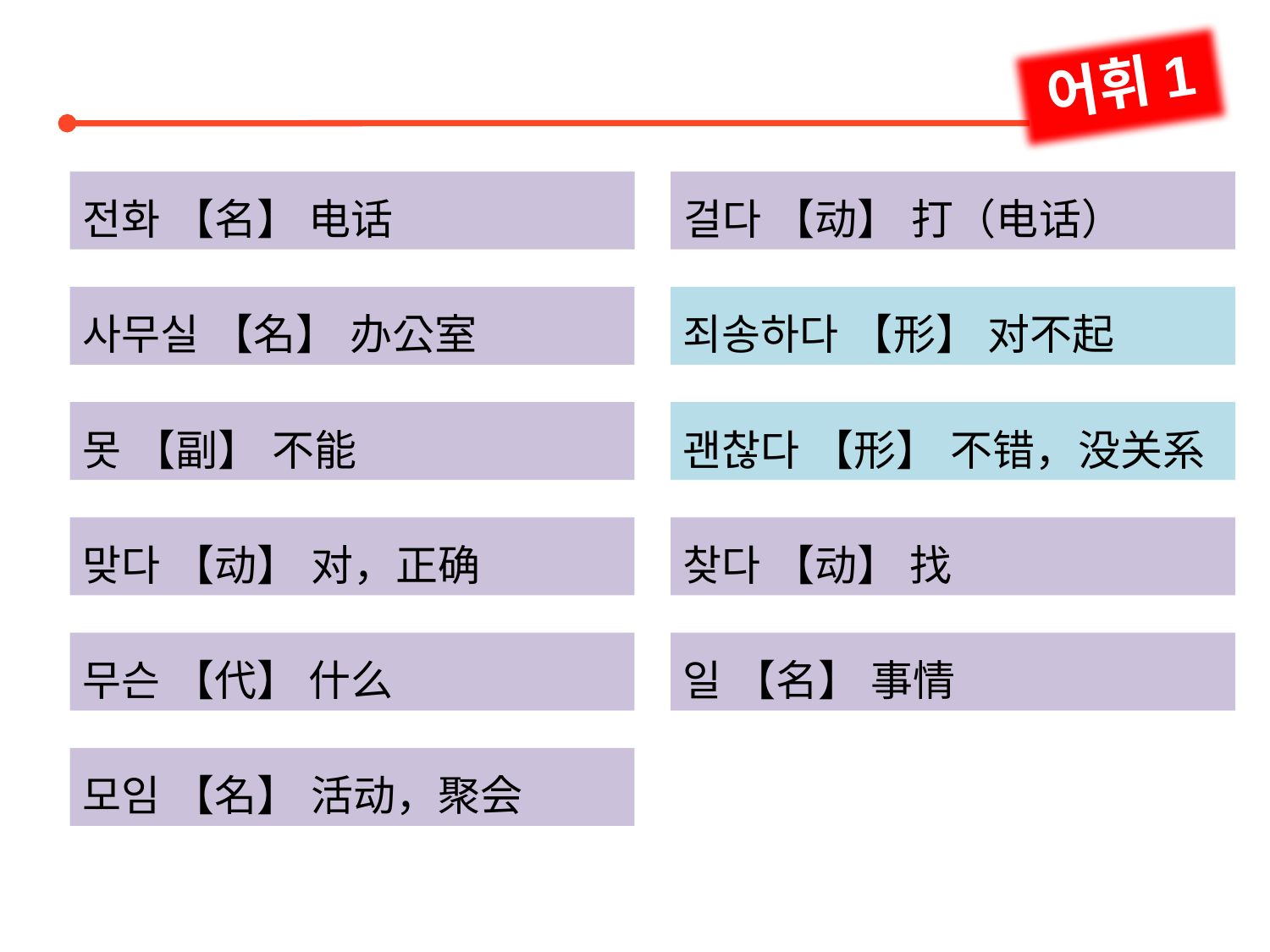

어휘1
전화 【名】 电话
걸다 【动】 打（电话）
사무실 【名】 办公室
죄송하다 【形】 对不起
못 【副】 不能
괜찮다 【形】 不错，没关系
맞다 【动】 对，正确
찾다 【动】 找
무슨 【代】 什么
일 【名】 事情
모임 【名】 活动，聚会